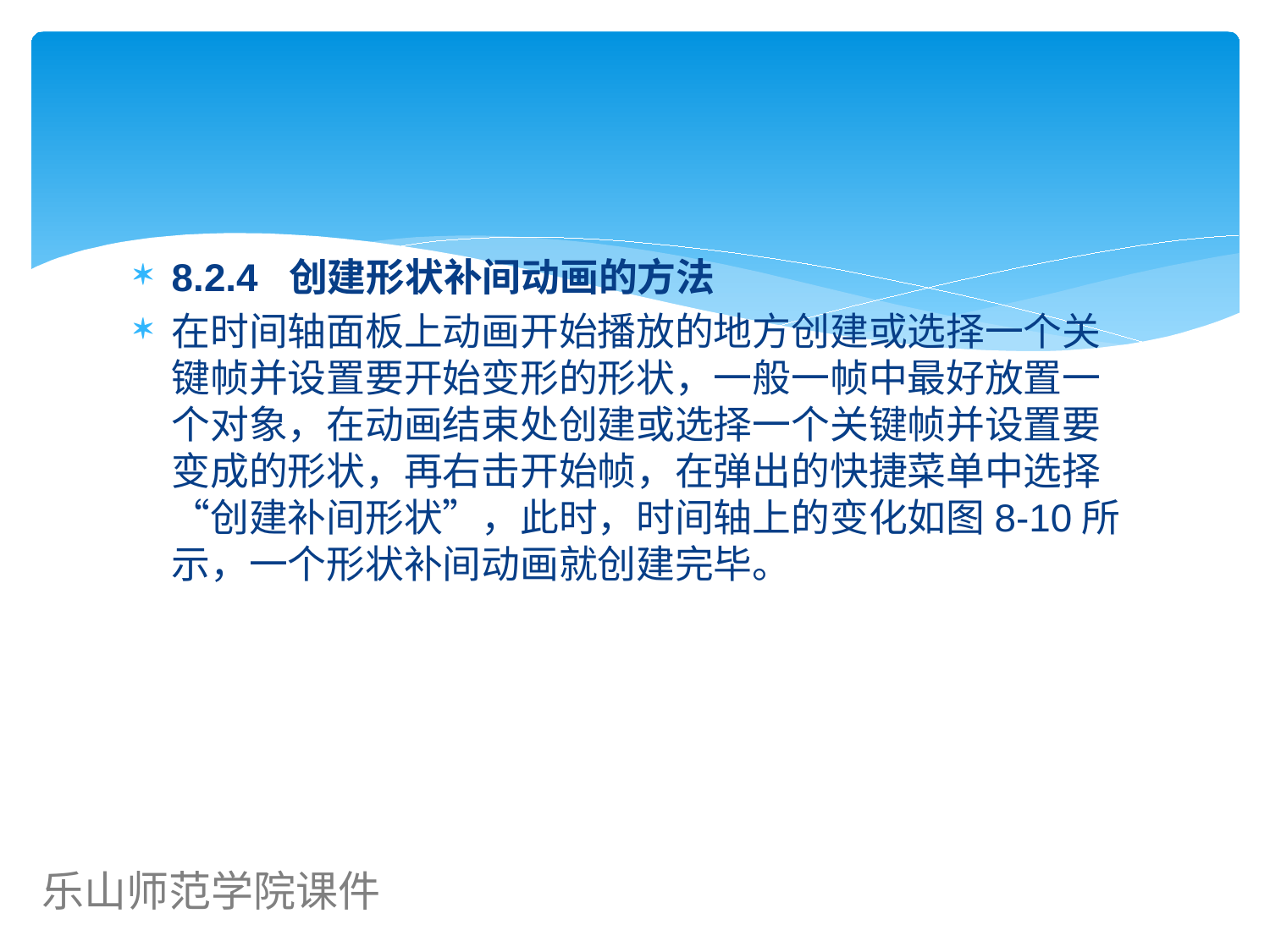

#
8.2.4  创建形状补间动画的方法
在时间轴面板上动画开始播放的地方创建或选择一个关键帧并设置要开始变形的形状，一般一帧中最好放置一个对象，在动画结束处创建或选择一个关键帧并设置要变成的形状，再右击开始帧，在弹出的快捷菜单中选择“创建补间形状”，此时，时间轴上的变化如图8-10所示，一个形状补间动画就创建完毕。